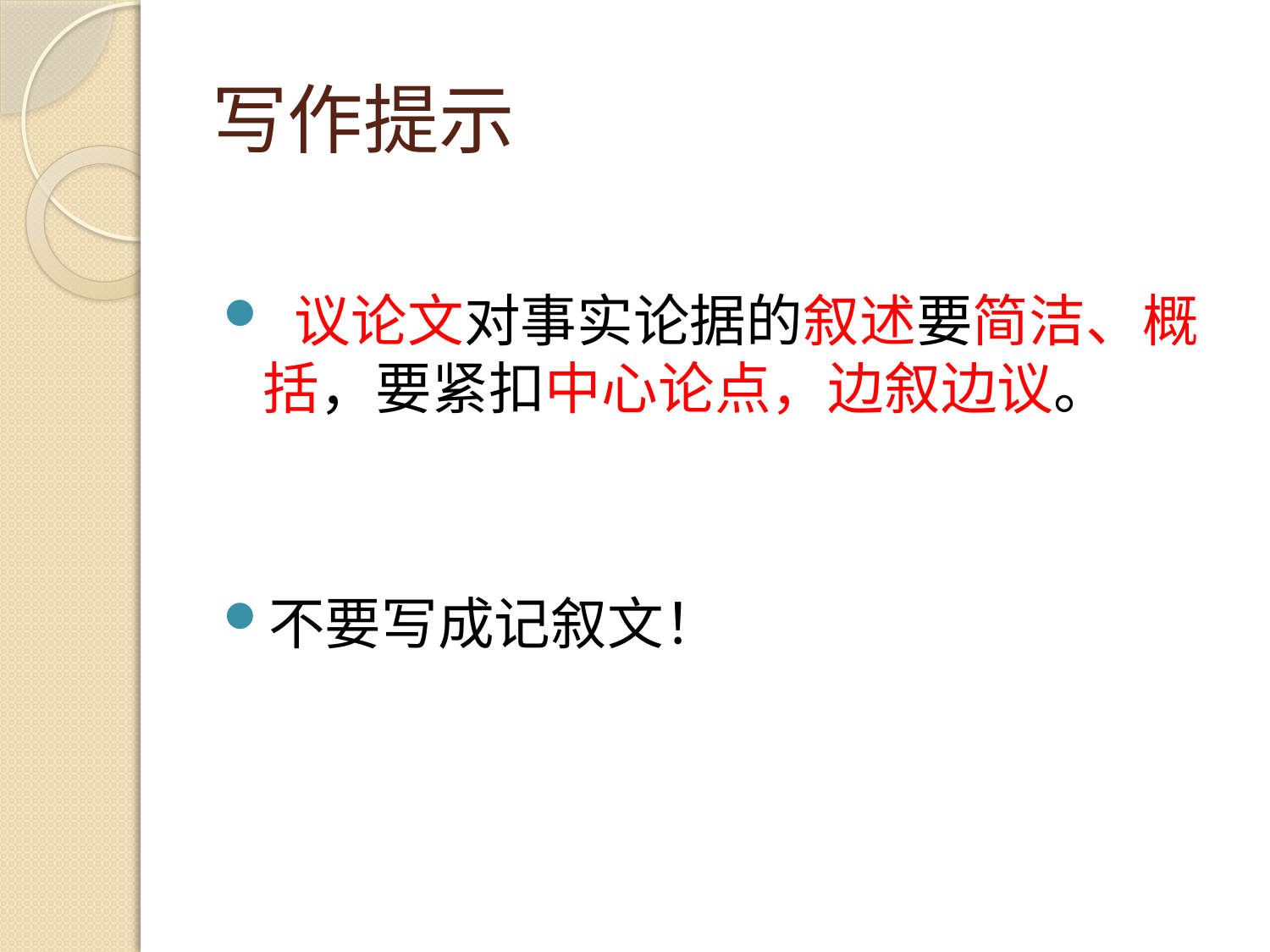

# 写作提示

 议论文对事实论据的叙述要简洁、概括，要紧扣中心论点，边叙边议。

不要写成记叙文！